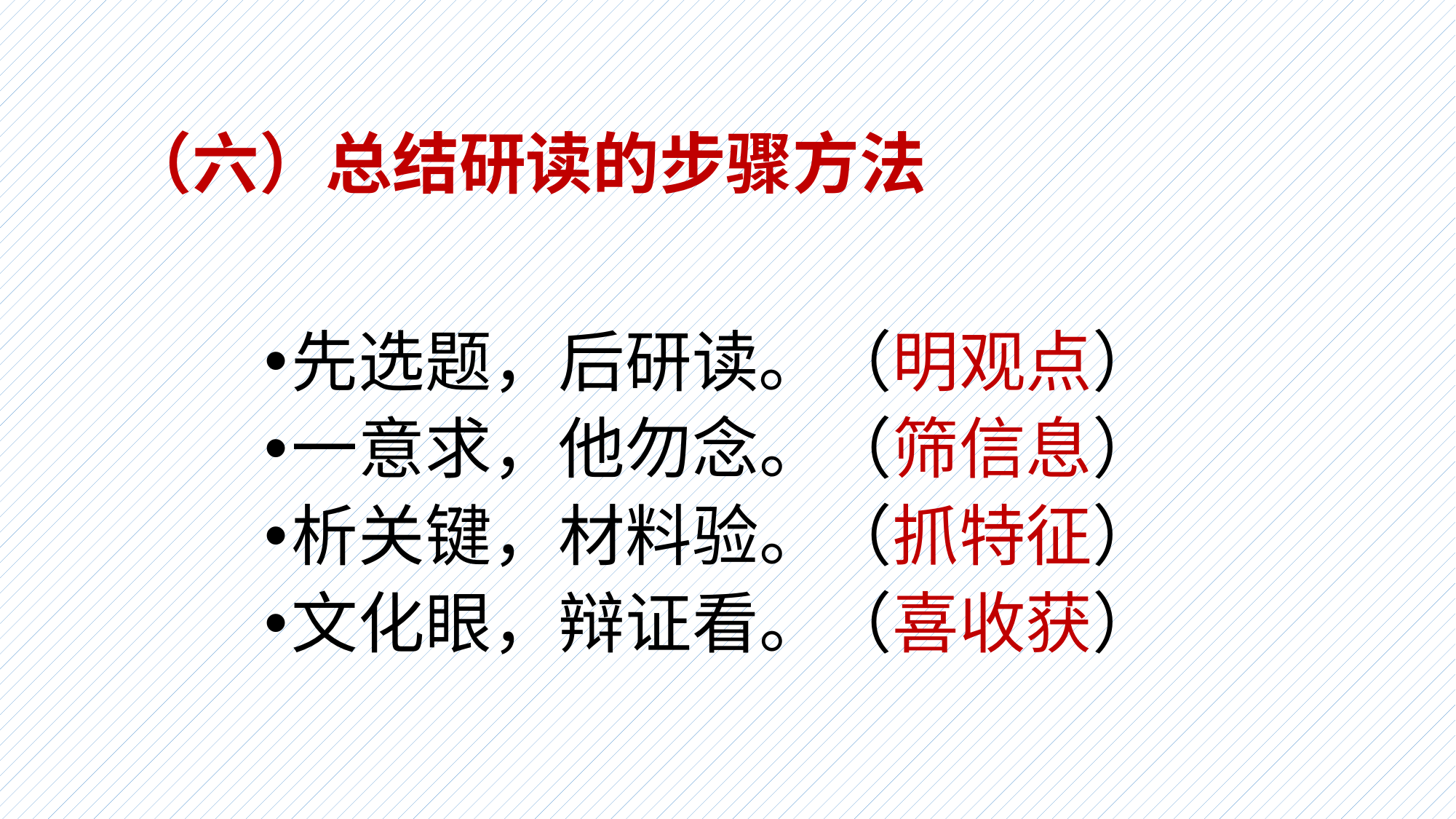

# （六）总结研读的步骤方法
先选题，后研读。（明观点）
一意求，他勿念。（筛信息）
析关键，材料验。（抓特征）
文化眼，辩证看。（喜收获）